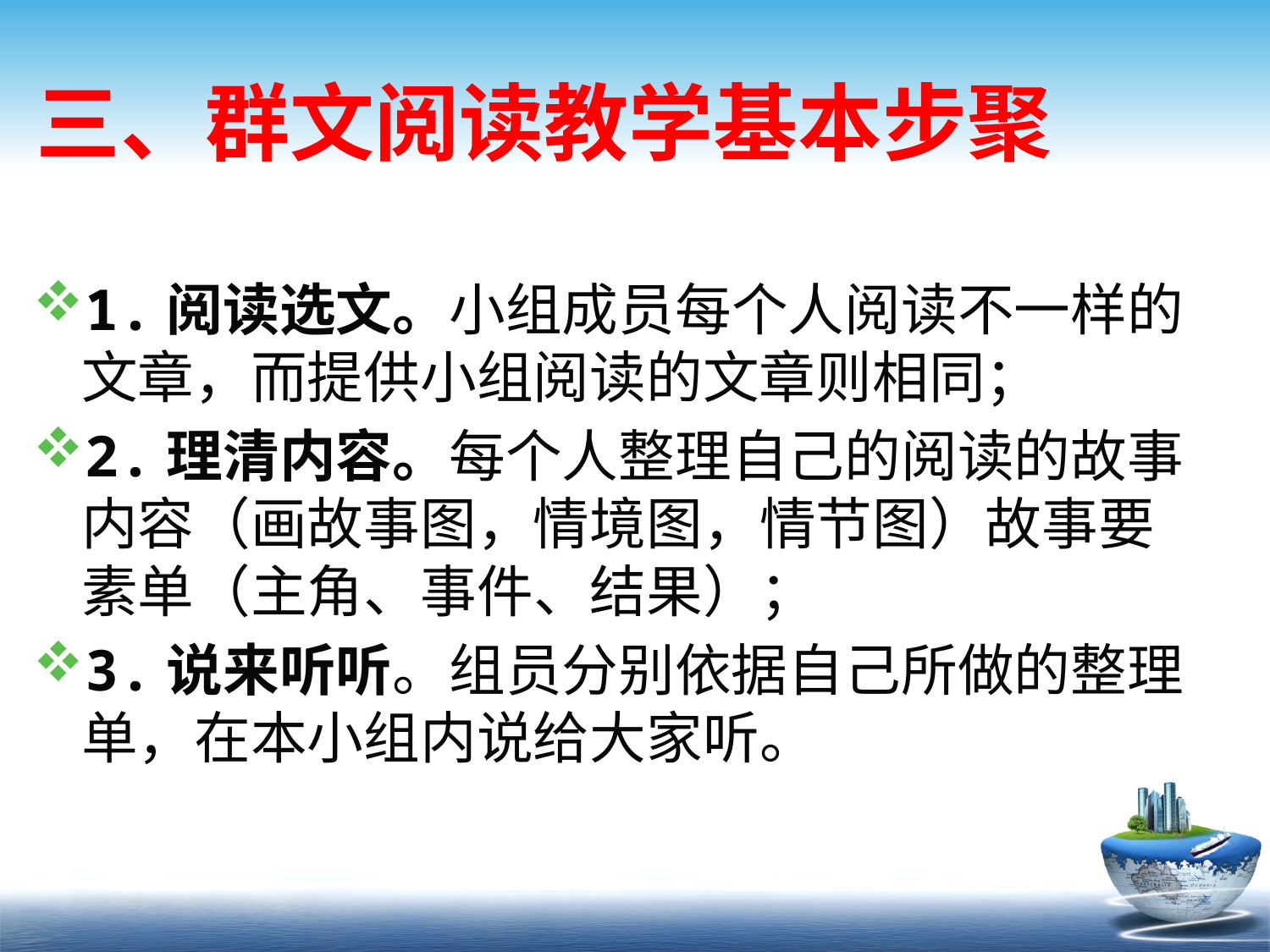

三、群文阅读教学基本步聚
1.阅读选文。小组成员每个人阅读不一样的文章，而提供小组阅读的文章则相同；
2.理清内容。每个人整理自己的阅读的故事内容（画故事图，情境图，情节图）故事要素单（主角、事件、结果）；
3.说来听听。组员分别依据自己所做的整理单，在本小组内说给大家听。